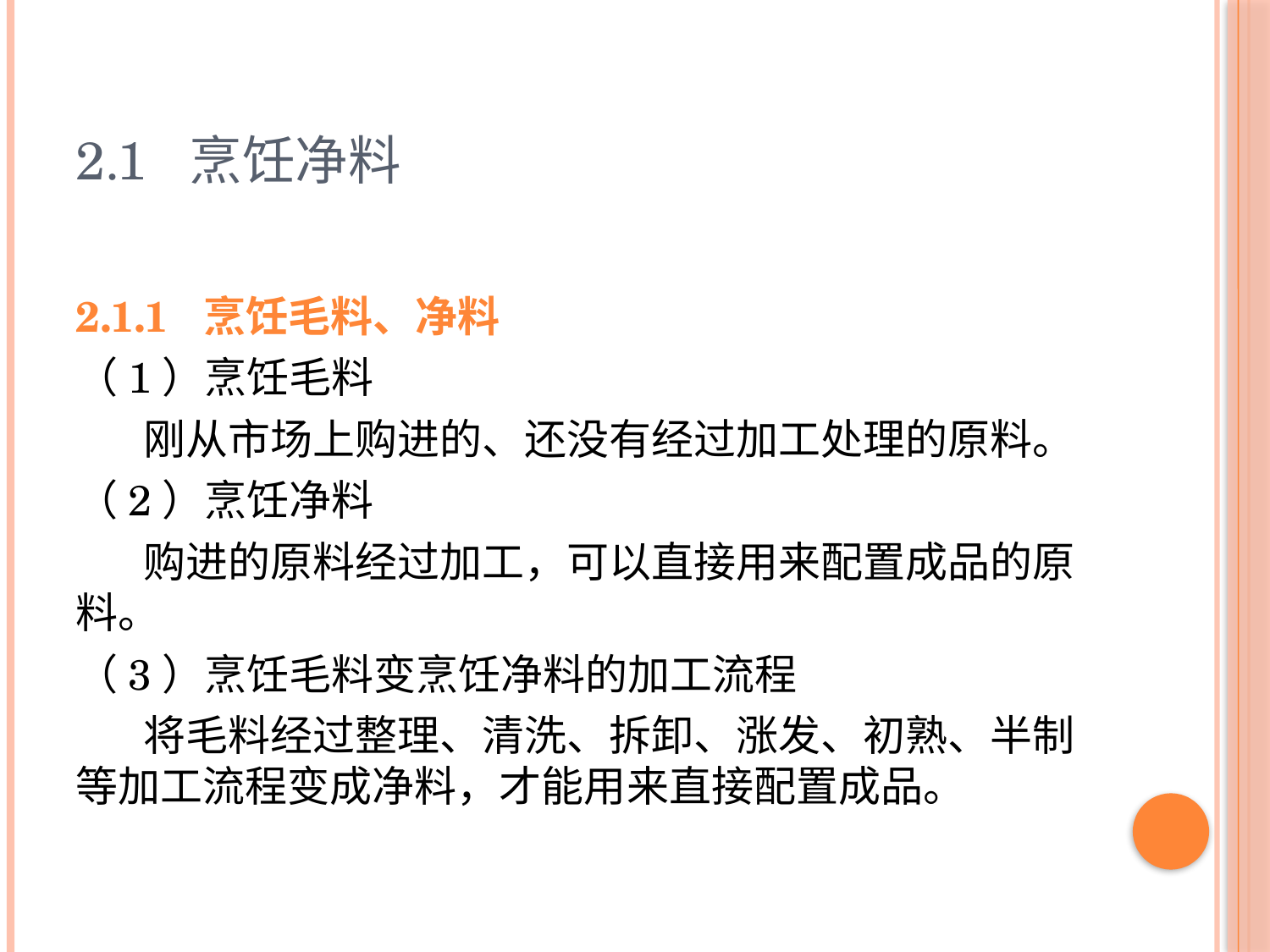

# 2.1  烹饪净料

2.1.1  烹饪毛料、净料
（1）烹饪毛料
      刚从市场上购进的、还没有经过加工处理的原料。
（2）烹饪净料
      购进的原料经过加工，可以直接用来配置成品的原料。
（3）烹饪毛料变烹饪净料的加工流程
      将毛料经过整理、清洗、拆卸、涨发、初熟、半制等加工流程变成净料，才能用来直接配置成品。